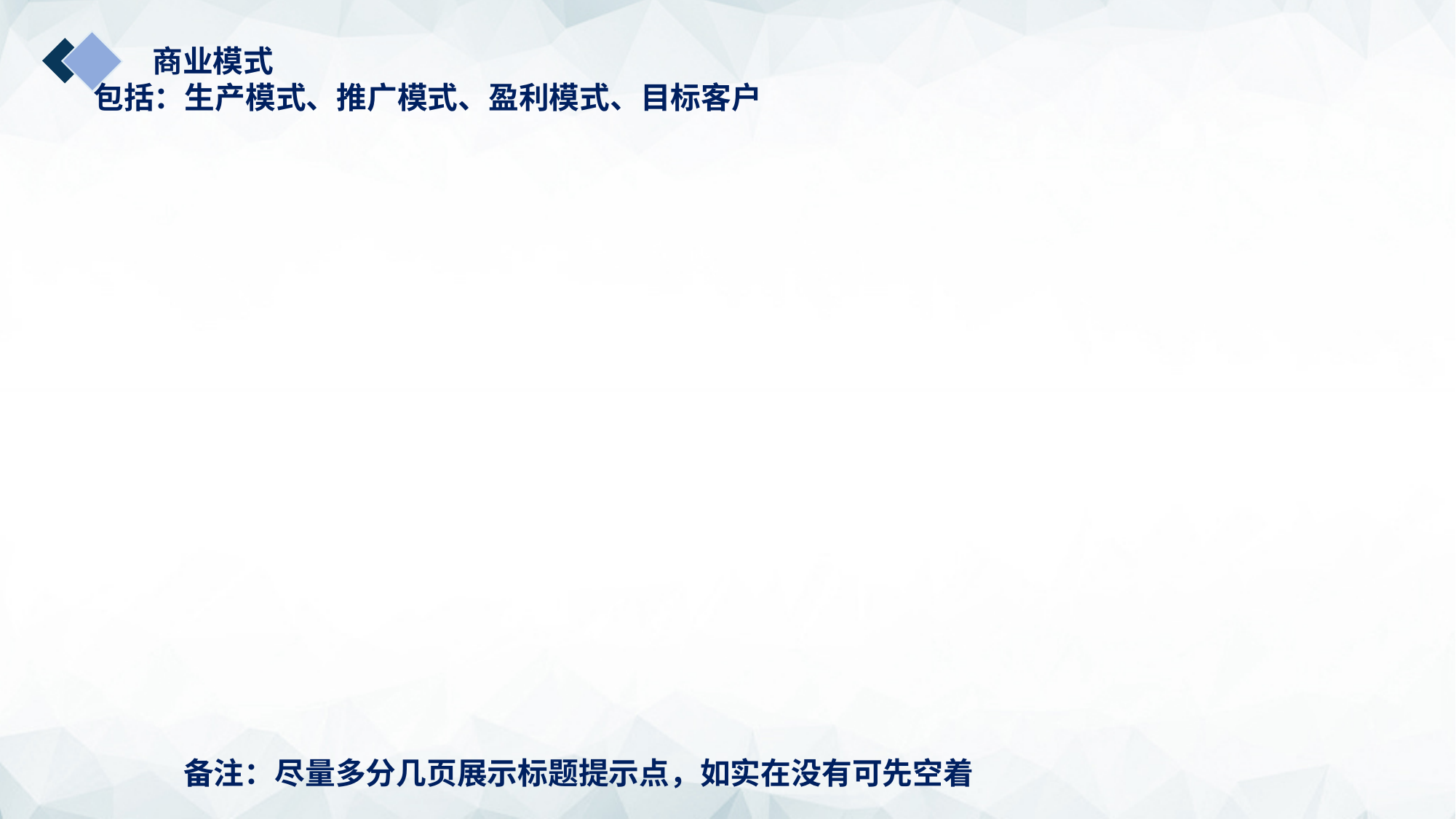

商业模式
                                                             包括：生产模式、推广模式、盈利模式、目标客户

备注：尽量多分几页展示标题提示点，如实在没有可先空着